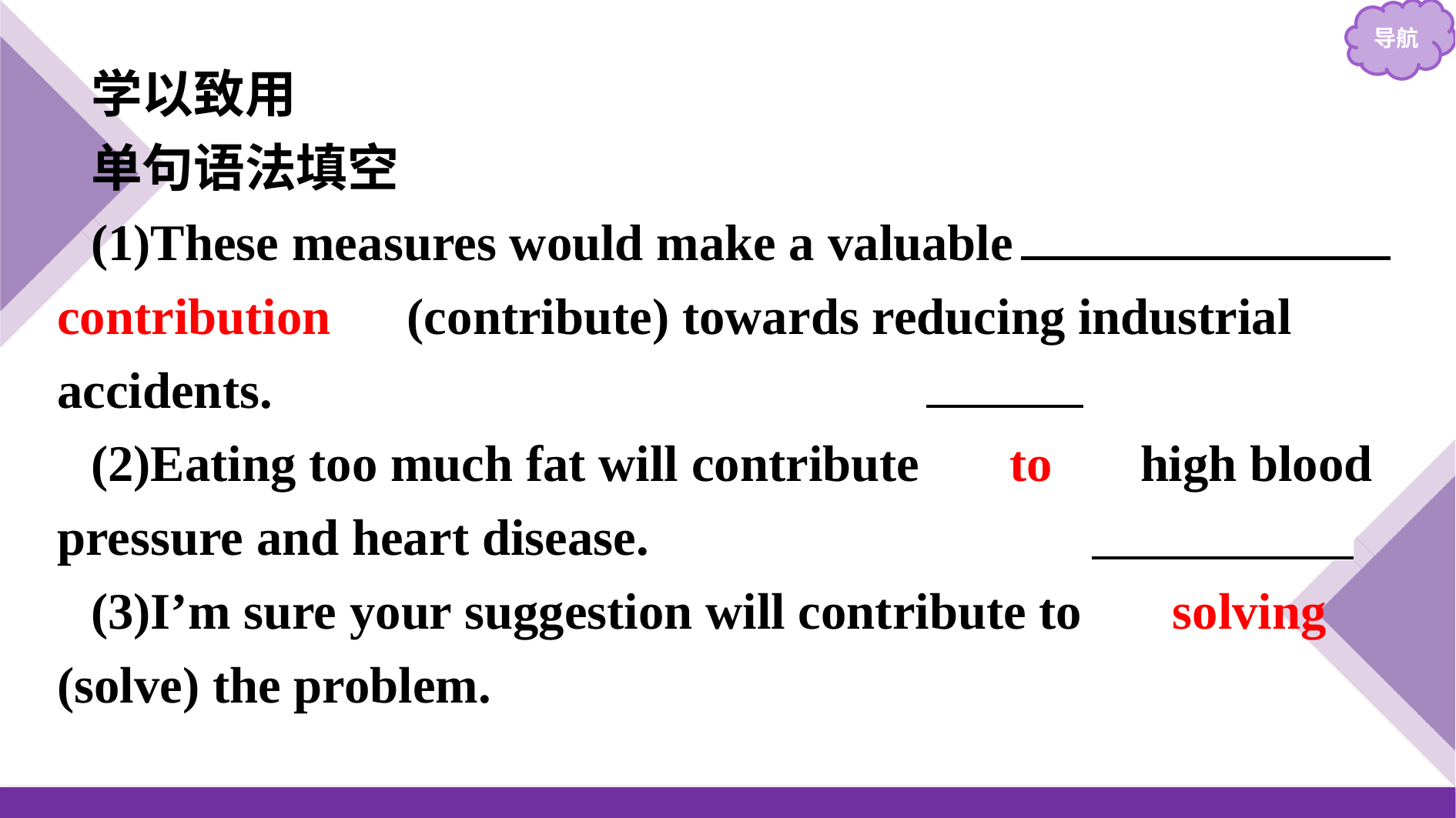

学以致用
单句语法填空
(1)These measures would make a valuable 　contribution　(contribute) towards reducing industrial accidents.
(2)Eating too much fat will contribute 　to　 high blood pressure and heart disease.
(3)I’m sure your suggestion will contribute to 　solving　(solve) the problem.